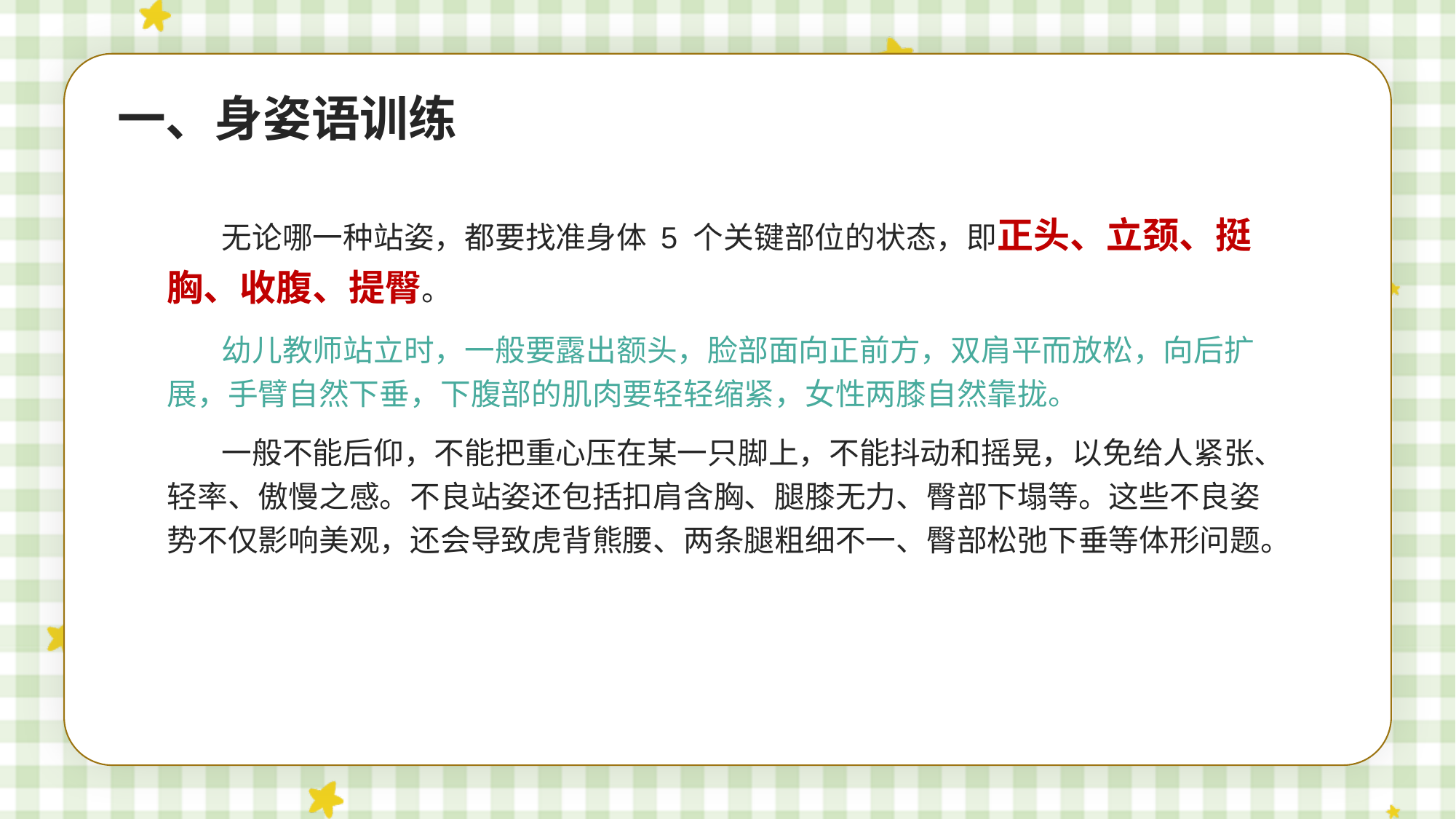

一、身姿语训练
无论哪一种站姿，都要找准身体 5 个关键部位的状态，即正头、立颈、挺胸、收腹、提臀。
幼儿教师站立时，一般要露出额头，脸部面向正前方，双肩平而放松，向后扩展，手臂自然下垂，下腹部的肌肉要轻轻缩紧，女性两膝自然靠拢。
一般不能后仰，不能把重心压在某一只脚上，不能抖动和摇晃，以免给人紧张、轻率、傲慢之感。不良站姿还包括扣肩含胸、腿膝无力、臀部下塌等。这些不良姿势不仅影响美观，还会导致虎背熊腰、两条腿粗细不一、臀部松弛下垂等体形问题。